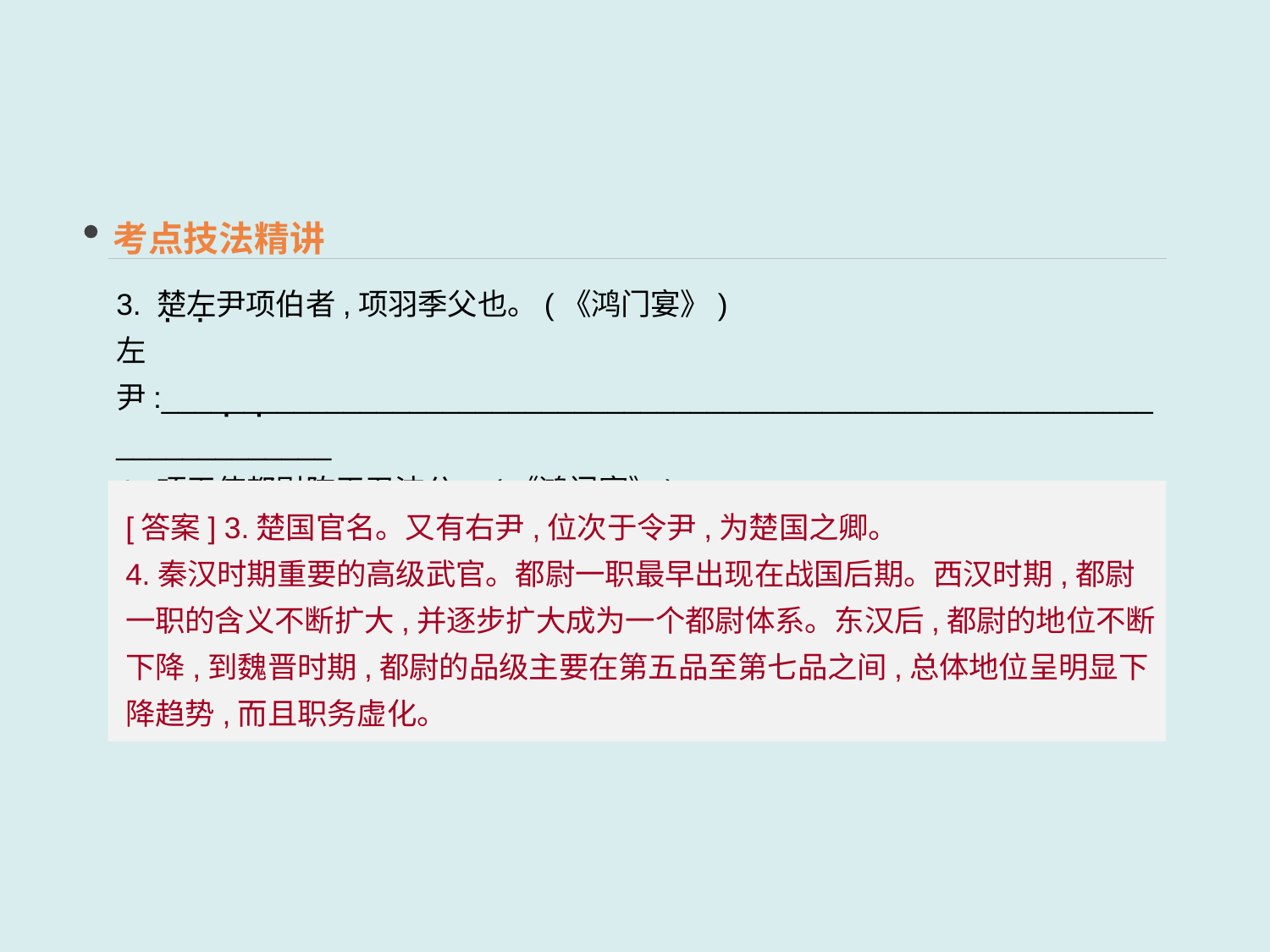

考点技法精讲

3. 楚左尹项伯者,项羽季父也。(《鸿门宴》)
左尹:_________________________________________________________________________
4. 项王使都尉陈平召沛公。(《鸿门宴》)
都尉:_________________________________________________________________________

 ·  ·
 ·  ·

[答案] 3.楚国官名。又有右尹,位次于令尹,为楚国之卿。
4.秦汉时期重要的高级武官。都尉一职最早出现在战国后期。西汉时期,都尉一职的含义不断扩大,并逐步扩大成为一个都尉体系。东汉后,都尉的地位不断下降,到魏晋时期,都尉的品级主要在第五品至第七品之间,总体地位呈明显下降趋势,而且职务虚化。